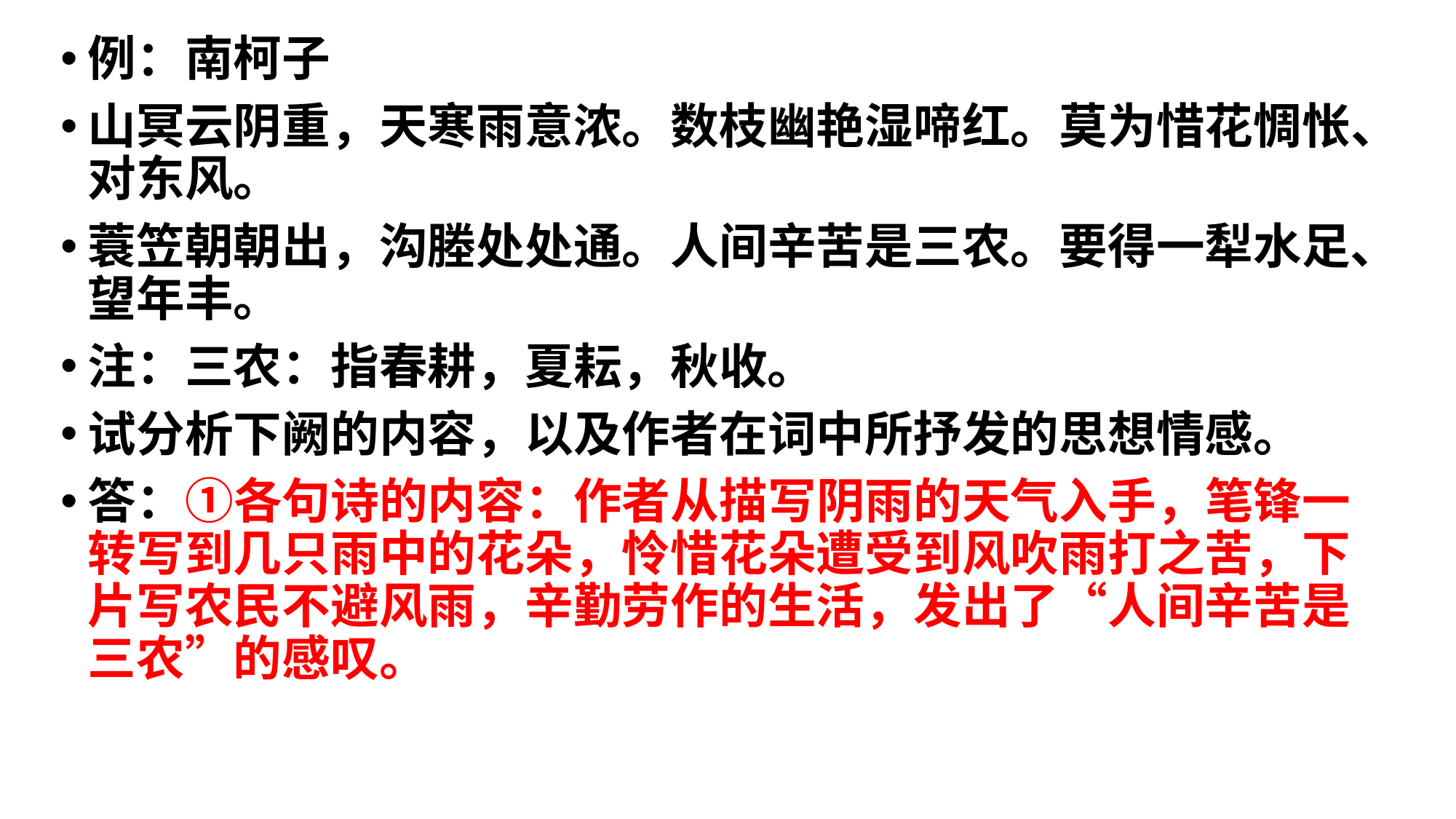

例：南柯子
山冥云阴重，天寒雨意浓。数枝幽艳湿啼红。莫为惜花惆怅、对东风。
蓑笠朝朝出，沟塍处处通。人间辛苦是三农。要得一犁水足、望年丰。
注：三农：指春耕，夏耘，秋收。
试分析下阙的内容，以及作者在词中所抒发的思想情感。
答：①各句诗的内容：作者从描写阴雨的天气入手，笔锋一转写到几只雨中的花朵，怜惜花朵遭受到风吹雨打之苦，下片写农民不避风雨，辛勤劳作的生活，发出了“人间辛苦是三农”的感叹。